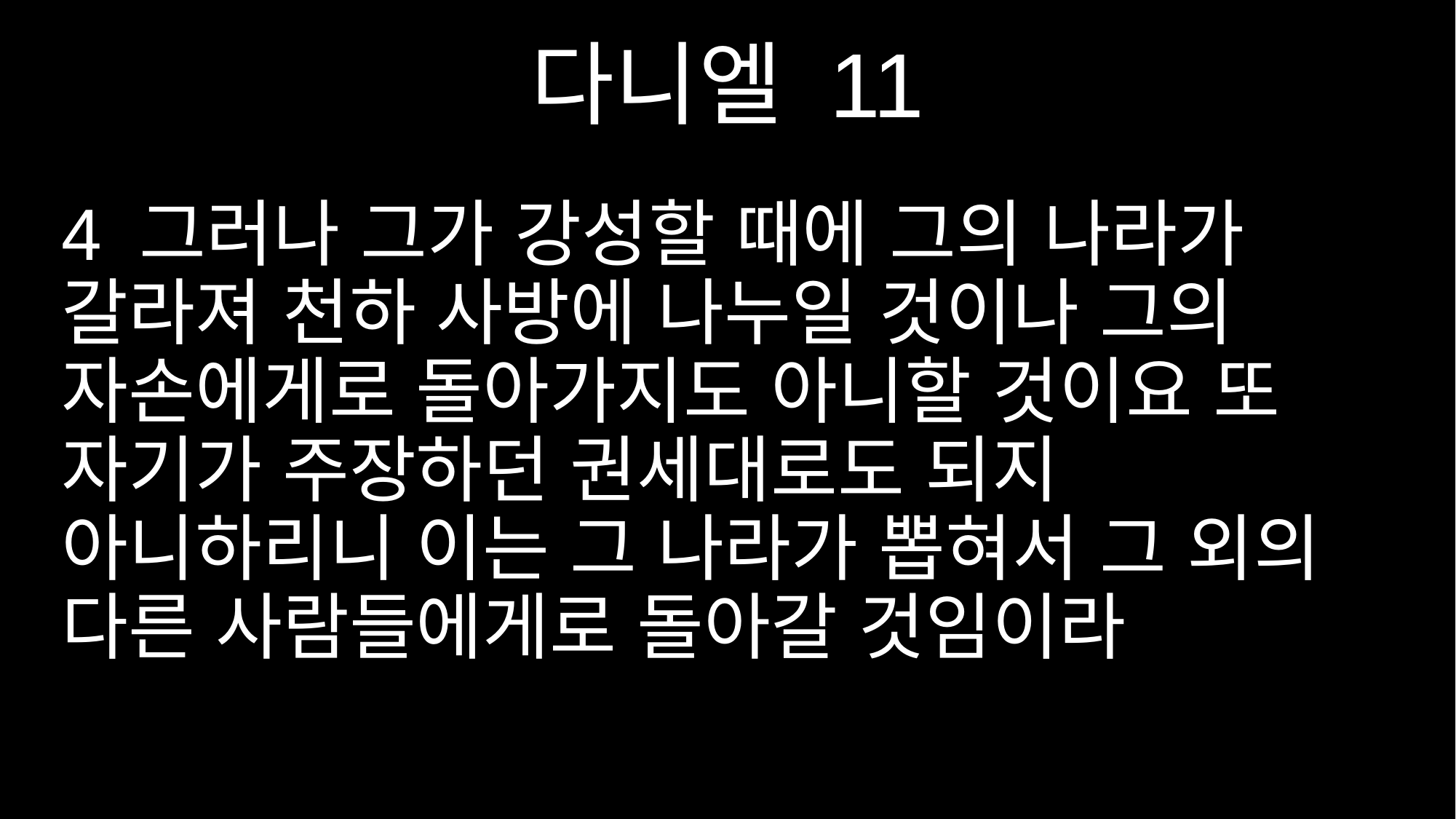

다니엘 11
4 그러나 그가 강성할 때에 그의 나라가 갈라져 천하 사방에 나누일 것이나 그의 자손에게로 돌아가지도 아니할 것이요 또 자기가 주장하던 권세대로도 되지 아니하리니 이는 그 나라가 뽑혀서 그 외의 다른 사람들에게로 돌아갈 것임이라